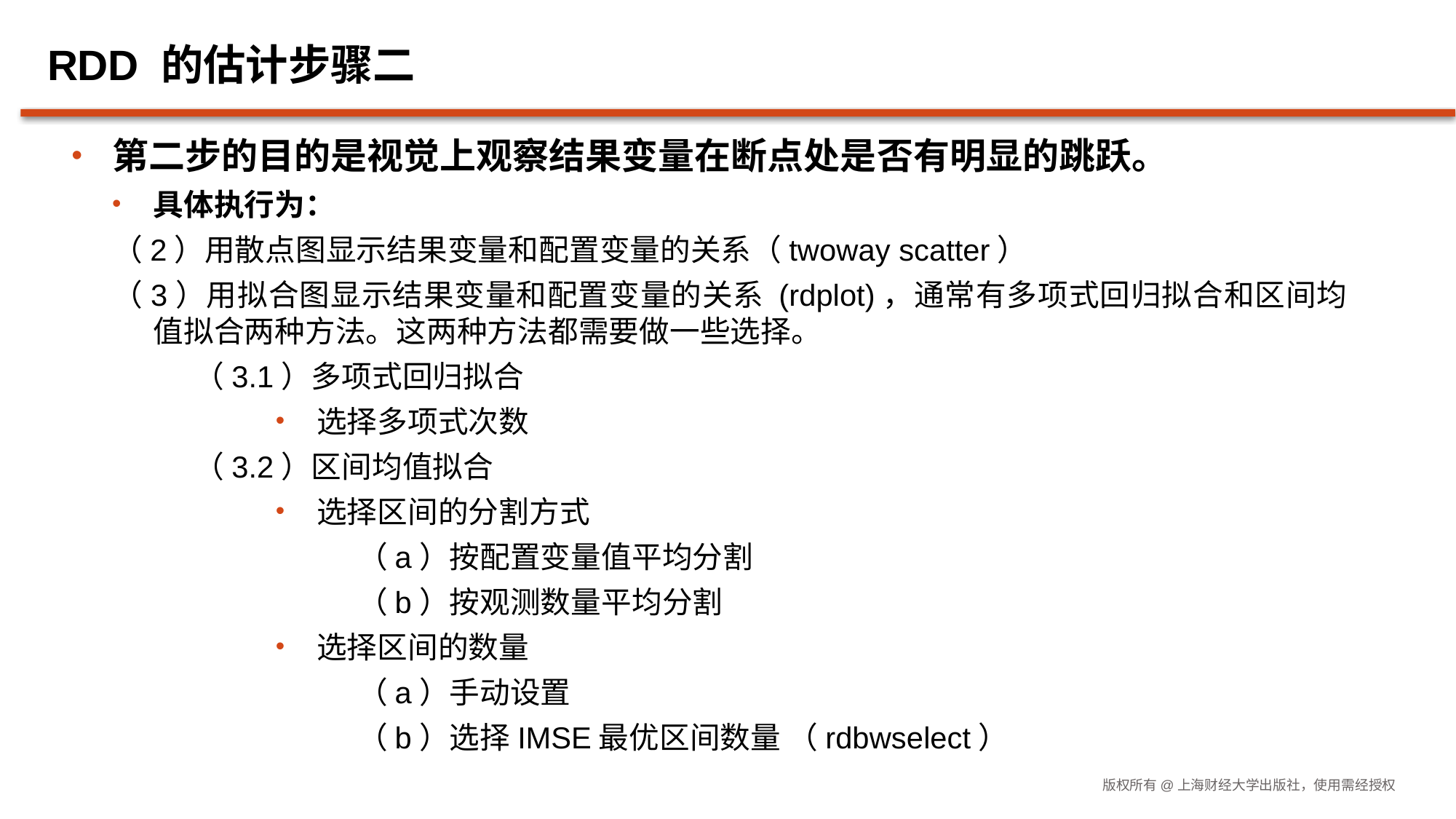

# RDD 的估计步骤二
第二步的目的是视觉上观察结果变量在断点处是否有明显的跳跃。
具体执行为：
（2）用散点图显示结果变量和配置变量的关系（twoway scatter）
（3）用拟合图显示结果变量和配置变量的关系 (rdplot)，通常有多项式回归拟合和区间均值拟合两种方法。这两种方法都需要做一些选择。
（3.1）多项式回归拟合
选择多项式次数
（3.2）区间均值拟合
选择区间的分割方式
（a）按配置变量值平均分割
（b）按观测数量平均分割
选择区间的数量
（a）手动设置
（b）选择IMSE最优区间数量 （rdbwselect）

版权所有@上海财经大学出版社，使用需经授权